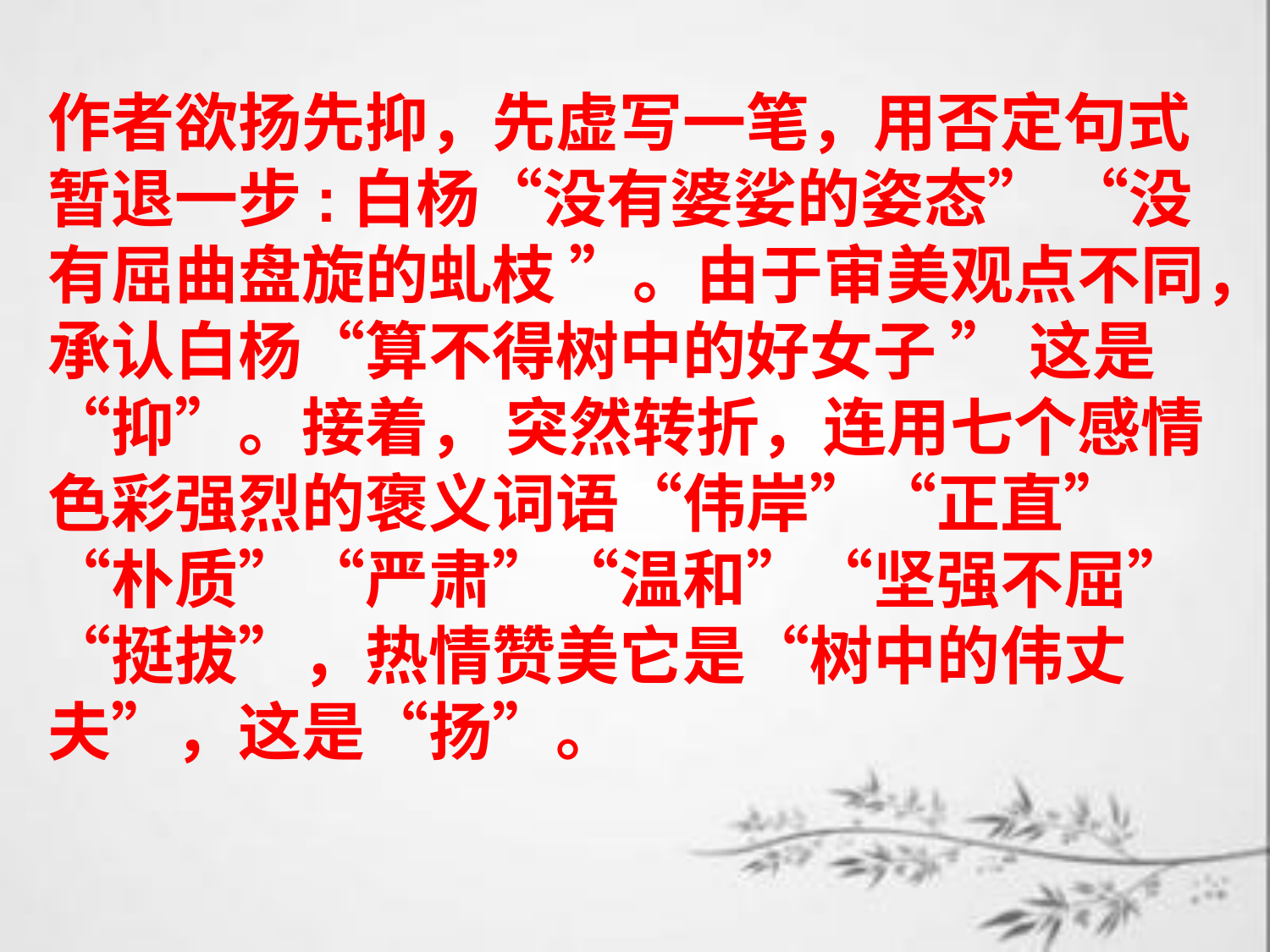

作者欲扬先抑，先虚写一笔，用否定句式暂退一步:白杨“没有婆娑的姿态” “没有屈曲盘旋的虬枝 ”。由于审美观点不同，承认白杨“算不得树中的好女子 ” 这是 “抑”。接着， 突然转折，连用七个感情色彩强烈的褒义词语“伟岸”“正直”“朴质”“严肃”“温和”“坚强不屈”“挺拔”，热情赞美它是“树中的伟丈夫”，这是“扬”。